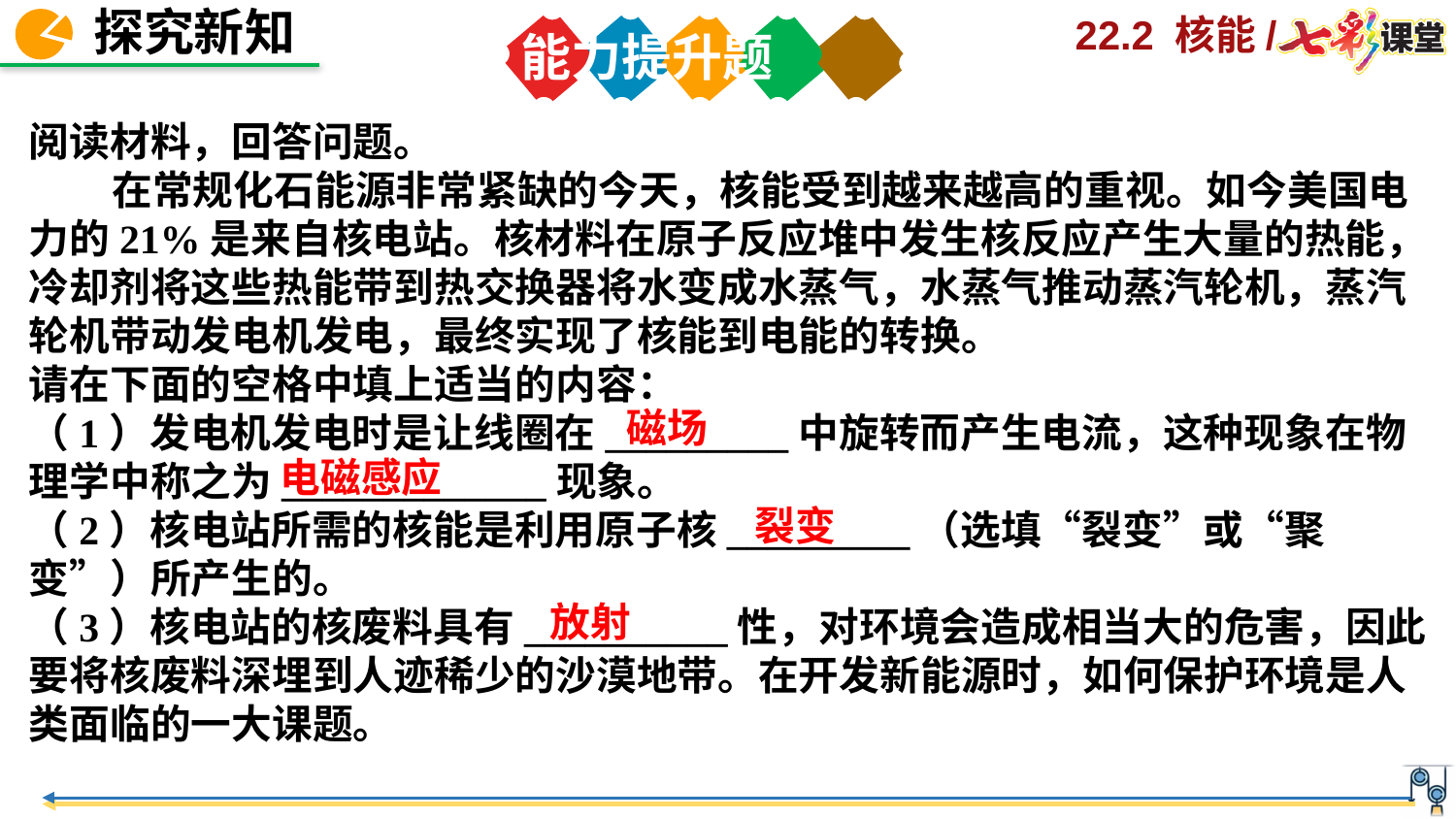

能力提升题

阅读材料，回答问题。
        在常规化石能源非常紧缺的今天，核能受到越来越高的重视。如今美国电力的21%是来自核电站。核材料在原子反应堆中发生核反应产生大量的热能，冷却剂将这些热能带到热交换器将水变成水蒸气，水蒸气推动蒸汽轮机，蒸汽轮机带动发电机发电，最终实现了核能到电能的转换。
请在下面的空格中填上适当的内容：
（1）发电机发电时是让线圈在_________中旋转而产生电流，这种现象在物理学中称之为_____________现象。
（2）核电站所需的核能是利用原子核_________（选填“裂变”或“聚变”）所产生的。
（3）核电站的核废料具有__________性，对环境会造成相当大的危害，因此要将核废料深埋到人迹稀少的沙漠地带。在开发新能源时，如何保护环境是人类面临的一大课题。
磁场
电磁感应
裂变
放射